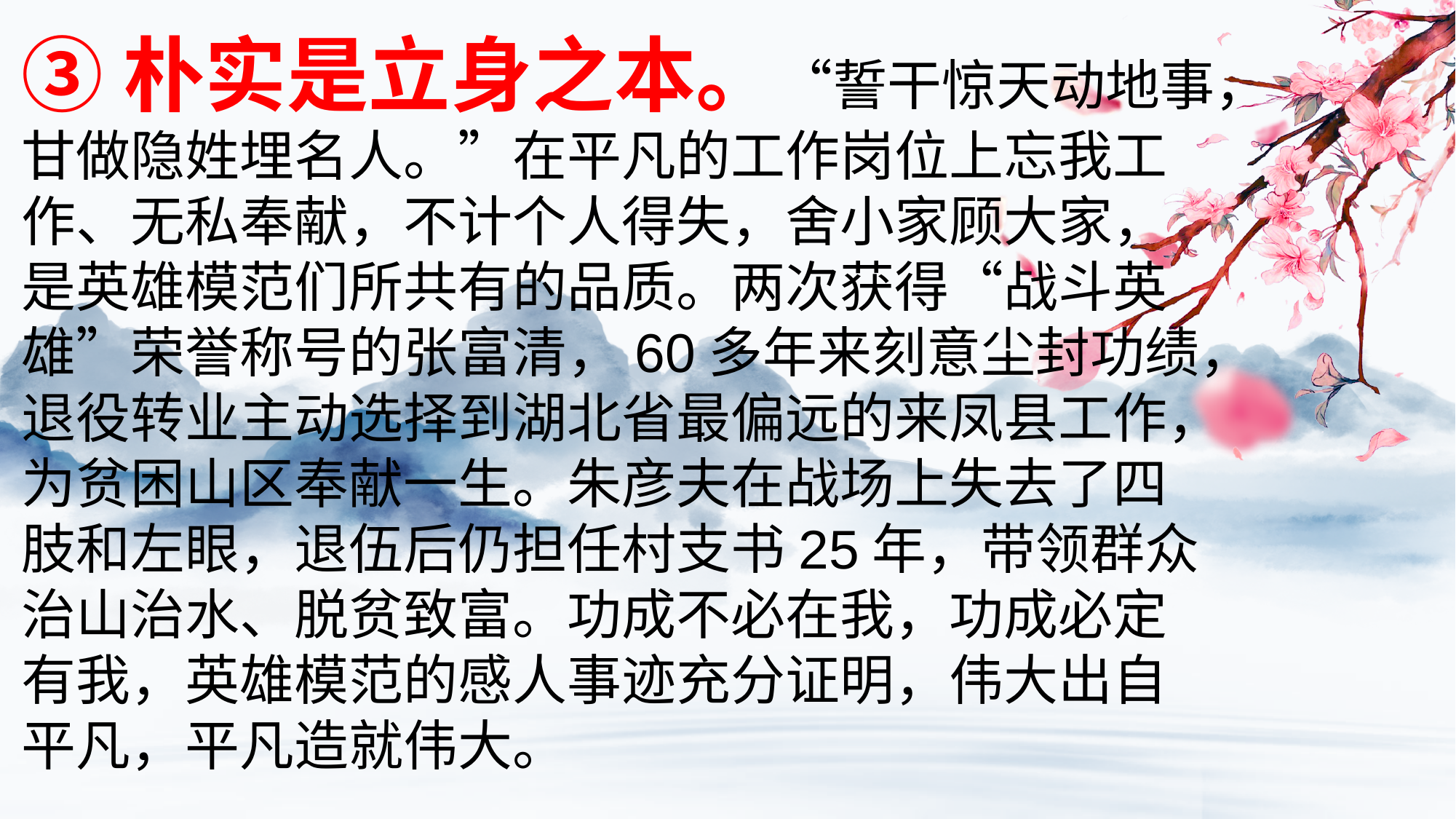

③朴实是立身之本。“誓干惊天动地事，甘做隐姓埋名人。”在平凡的工作岗位上忘我工作、无私奉献，不计个人得失，舍小家顾大家，是英雄模范们所共有的品质。两次获得“战斗英雄”荣誉称号的张富清，60多年来刻意尘封功绩，退役转业主动选择到湖北省最偏远的来凤县工作，为贫困山区奉献一生。朱彦夫在战场上失去了四肢和左眼，退伍后仍担任村支书25年，带领群众治山治水、脱贫致富。功成不必在我，功成必定有我，英雄模范的感人事迹充分证明，伟大出自平凡，平凡造就伟大。